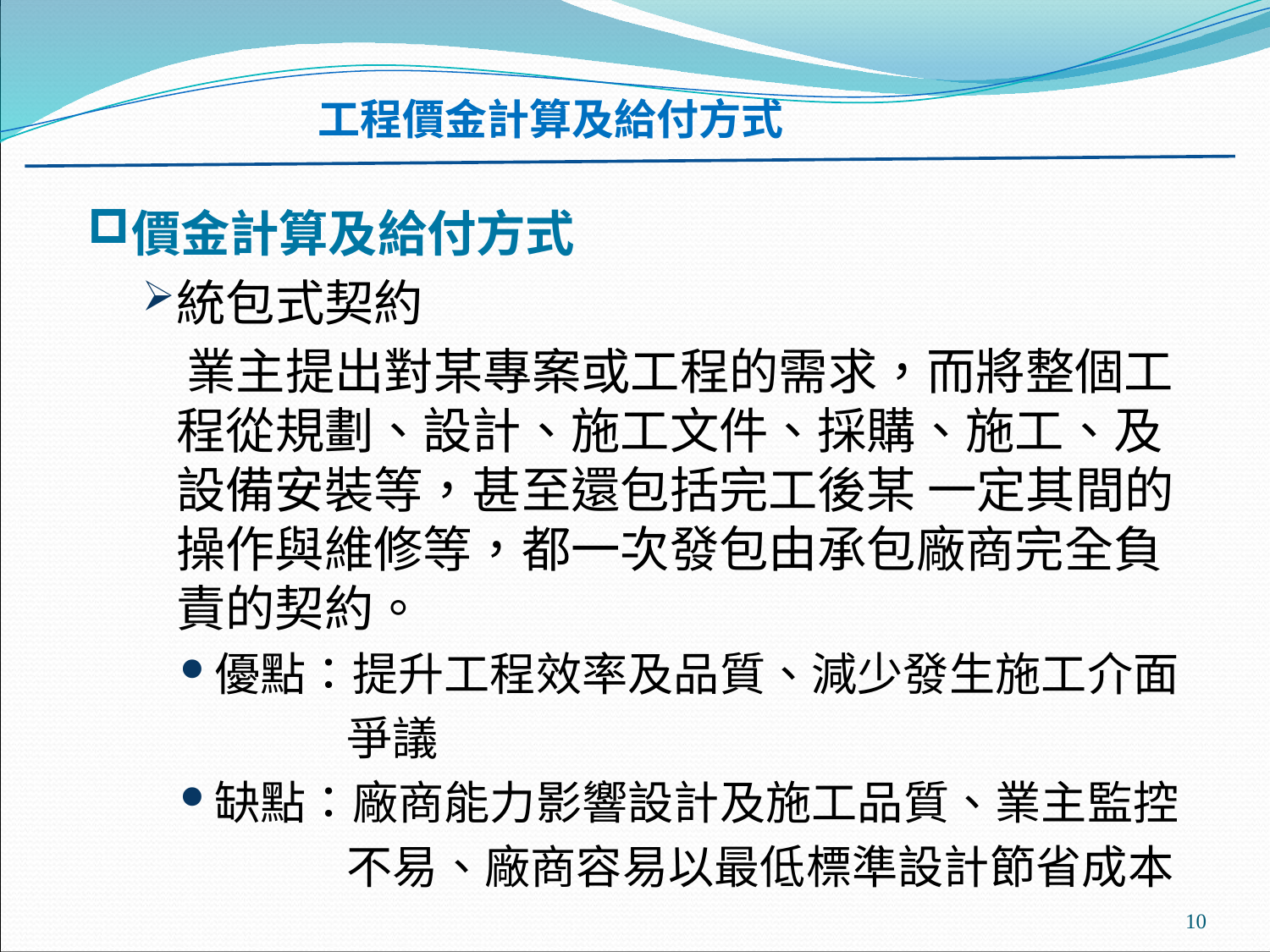

工程價金計算及給付方式
#
價金計算及給付方式
統包式契約
   業主提出對某專案或工程的需求，而將整個工程從規劃、設計、施工文件、採購、施工、及設備安裝等，甚至還包括完工後某 一定其間的操作與維修等，都一次發包由承包廠商完全負責的契約。
優點：提升工程效率及品質、減少發生施工介面
               爭議
缺點：廠商能力影響設計及施工品質、業主監控
               不易、廠商容易以最低標準設計節省成本
10